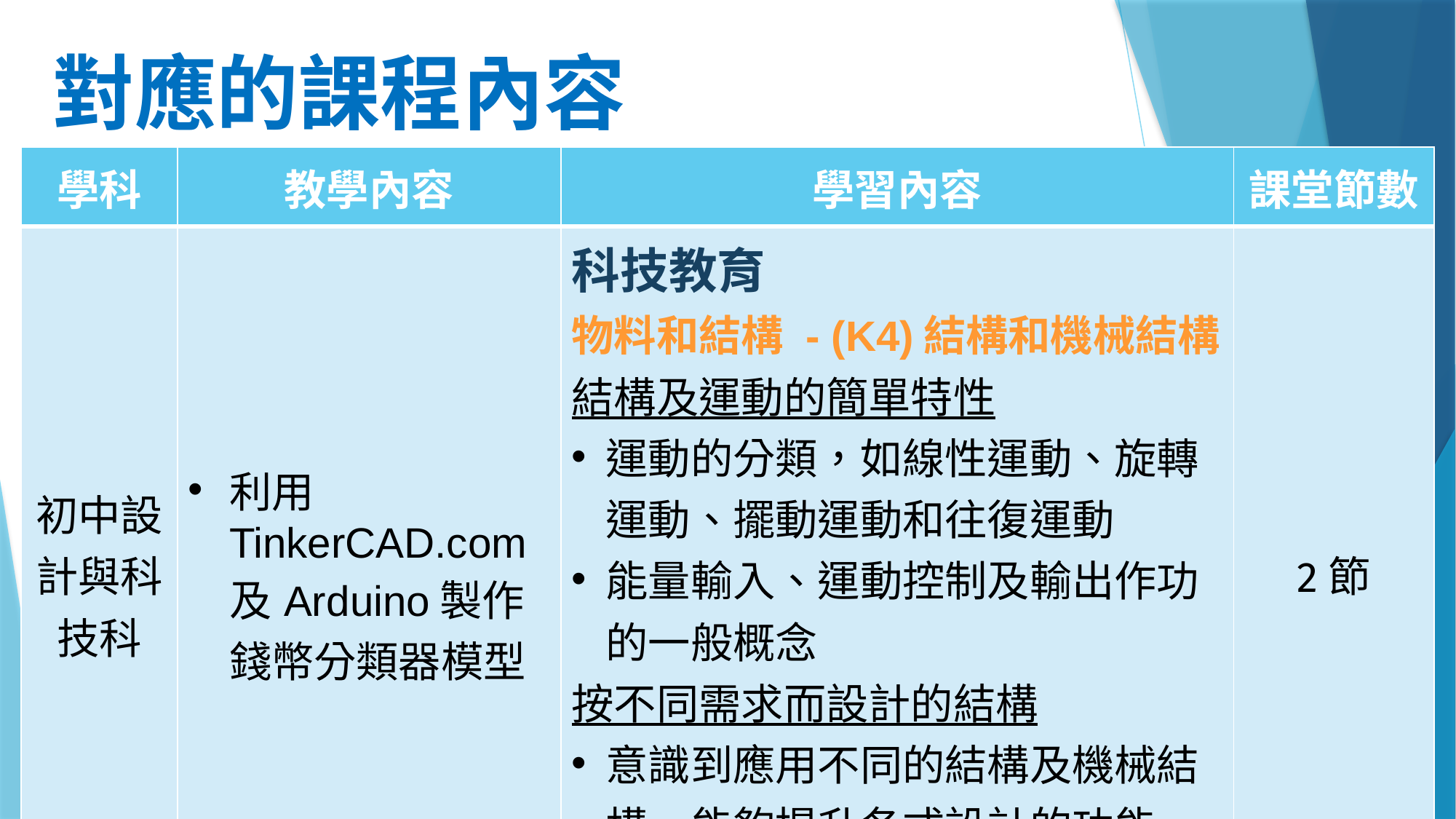

# 對應的課程內容
| 學科 | 教學內容 | 學習內容 | 課堂節數 |
| --- | --- | --- | --- |
| 初中設計與科技科 | 利用TinkerCAD.com及Arduino製作錢幣分類器模型 | 科技教育 物料和結構 - (K4)結構和機械結構 結構及運動的簡單特性 運動的分類，如線性運動、旋轉運動、擺動運動和往復運動 能量輸入、運動控制及輸出作功的一般概念 按不同需求而設計的結構 意識到應用不同的結構及機械結構，能夠提升各式設計的功能，以切合不同的需要 | 2節 |